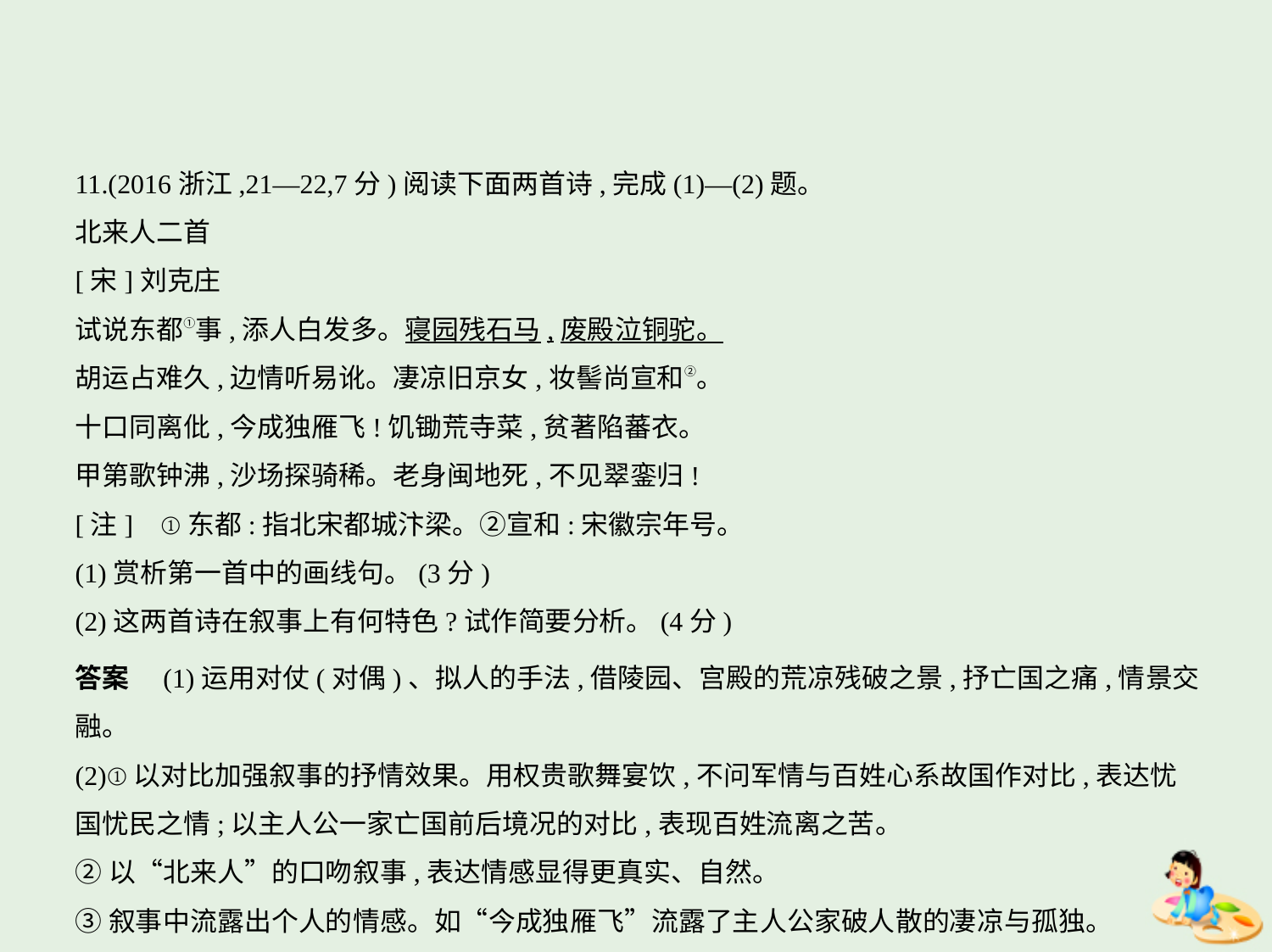

11.(2016浙江,21—22,7分)阅读下面两首诗,完成(1)—(2)题。
北来人二首
[宋]刘克庄
试说东都①事,添人白发多。寝园残石马,废殿泣铜驼。
胡运占难久,边情听易讹。凄凉旧京女,妆髻尚宣和②。
十口同离仳,今成独雁飞!饥锄荒寺菜,贫著陷蕃衣。
甲第歌钟沸,沙场探骑稀。老身闽地死,不见翠銮归!
[注]    ①东都:指北宋都城汴梁。②宣和:宋徽宗年号。
(1)赏析第一首中的画线句。(3分)
(2)这两首诗在叙事上有何特色?试作简要分析。(4分)
答案　(1)运用对仗(对偶)、拟人的手法,借陵园、宫殿的荒凉残破之景,抒亡国之痛,情景交融。
(2)①以对比加强叙事的抒情效果。用权贵歌舞宴饮,不问军情与百姓心系故国作对比,表达忧
国忧民之情;以主人公一家亡国前后境况的对比,表现百姓流离之苦。
②以“北来人”的口吻叙事,表达情感显得更真实、自然。
③叙事中流露出个人的情感。如“今成独雁飞”流露了主人公家破人散的凄凉与孤独。